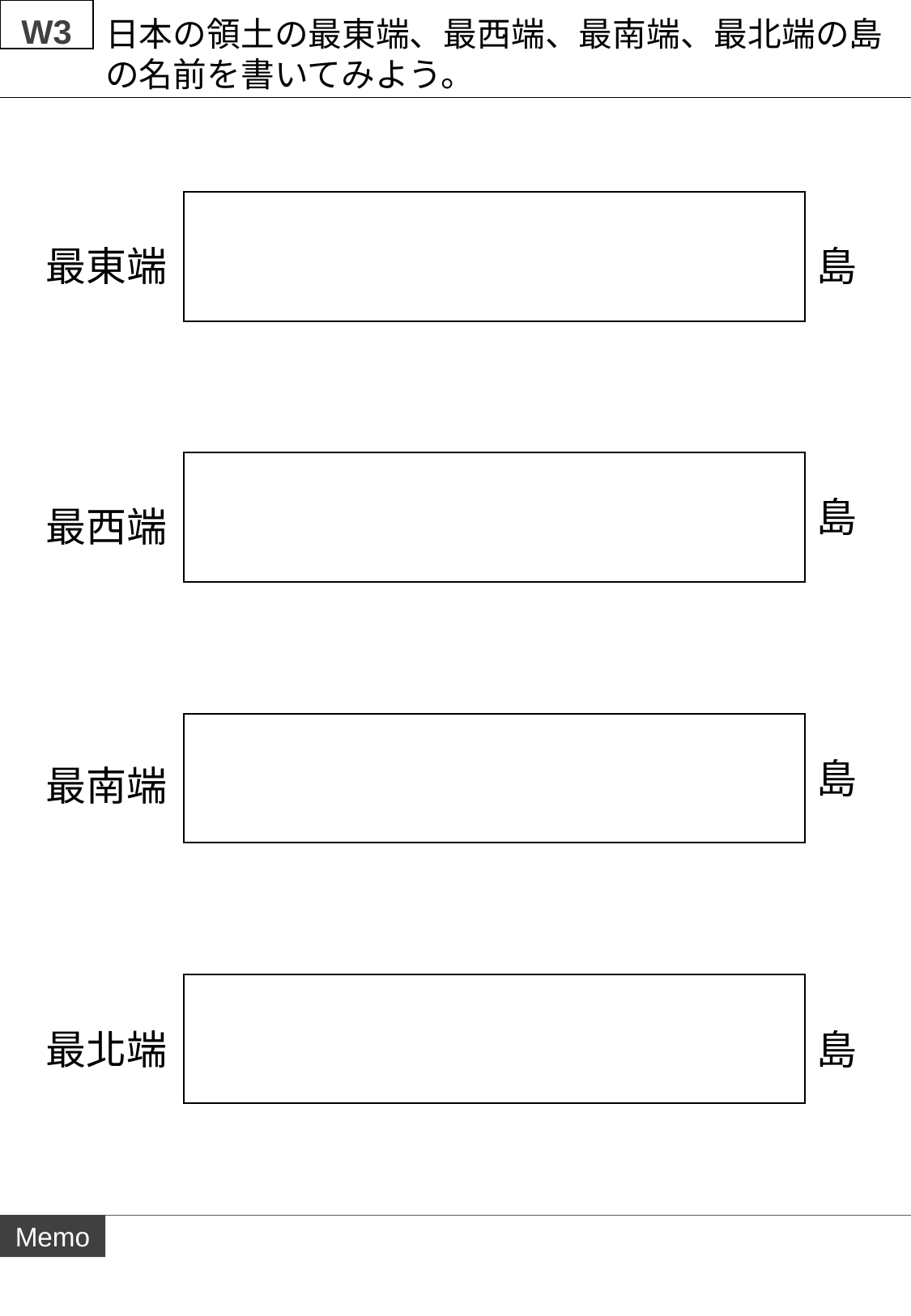

W3
日本の領土の最東端、最西端、最南端、最北端の島の名前を書いてみよう。

最東端
島

最西端
島

最南端
島

最北端
島
Memo